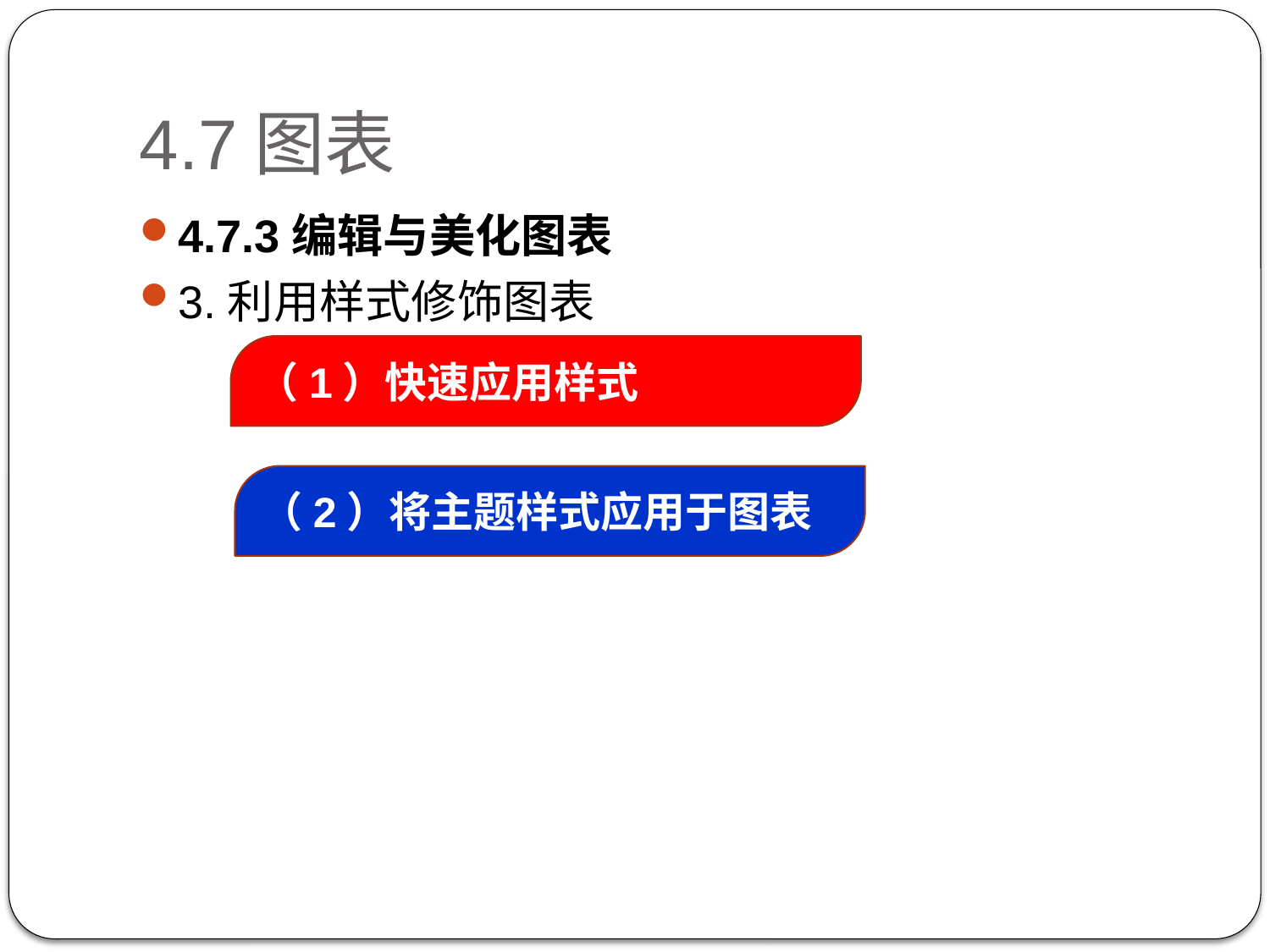

# 4.7图表
4.7.3编辑与美化图表
3.利用样式修饰图表
（1）快速应用样式
（2）将主题样式应用于图表